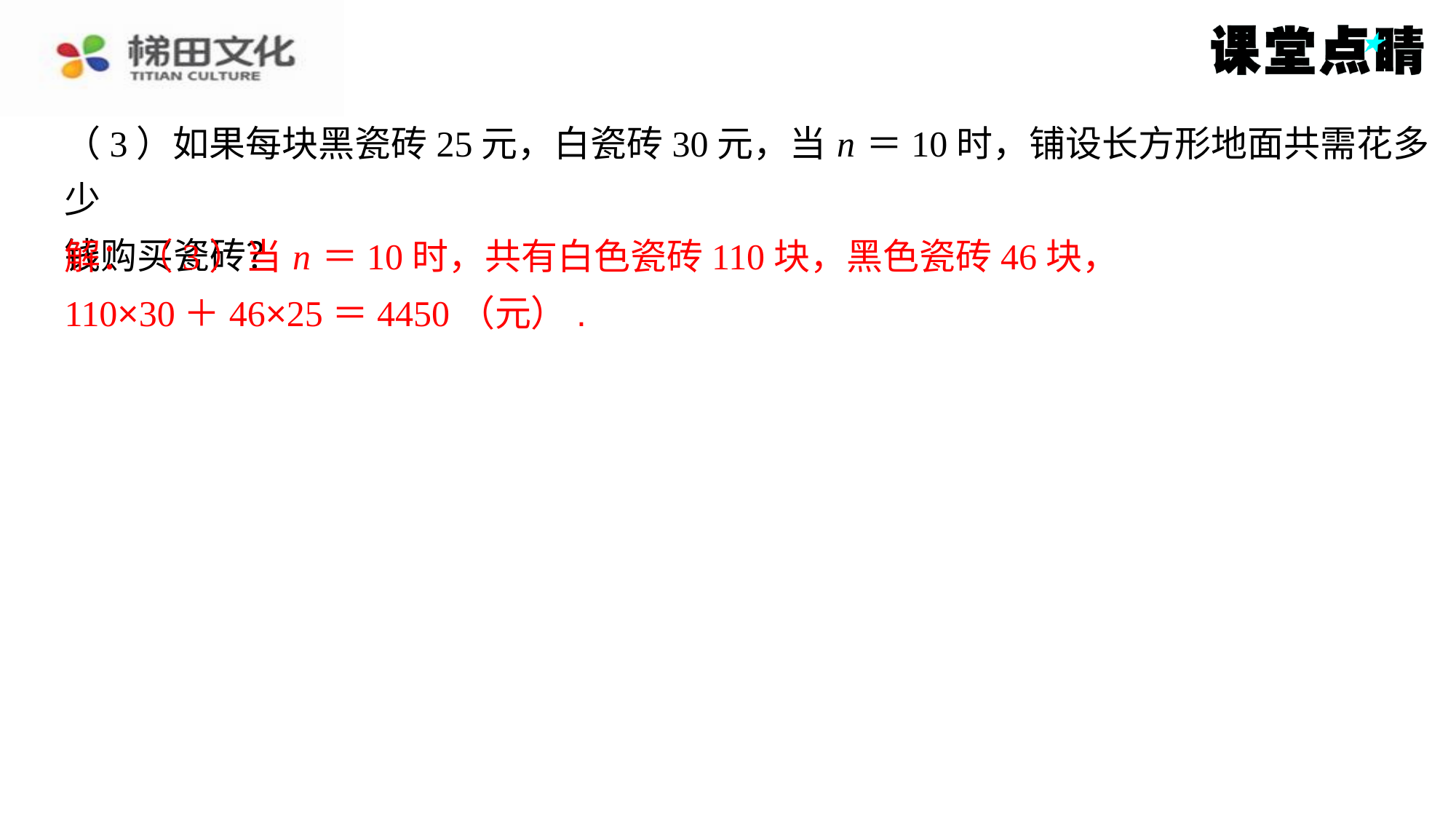

（3）如果每块黑瓷砖25元，白瓷砖30元，当 n ＝10时，铺设长方形地面共需花多少
钱购买瓷砖？
解：（3）当 n ＝10时，共有白色瓷砖110块，黑色瓷砖46块，
110×30＋46×25＝4450（元）.
解：（3）当 n ＝10时，共有白色瓷砖110块，黑色瓷砖46块，
110×30＋46×25＝4450（元）.